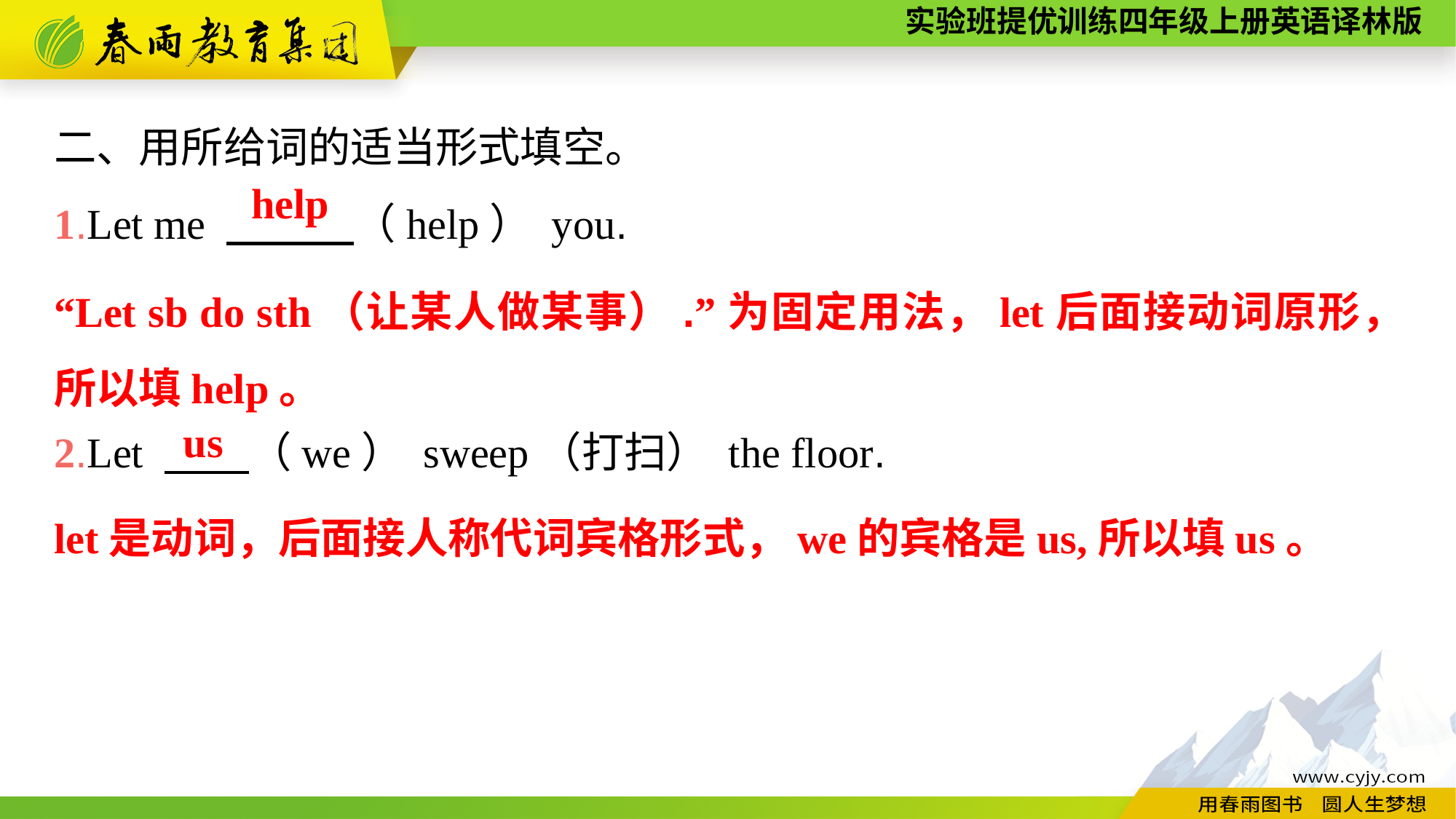

二、用所给词的适当形式填空。
1.Let me 　　　（help） you.

2.Let 　　（we） sweep（打扫） the floor.
help
“Let sb do sth（让某人做某事）.”为固定用法，let后面接动词原形，所以填help。
us
let是动词，后面接人称代词宾格形式，we的宾格是us,所以填us。